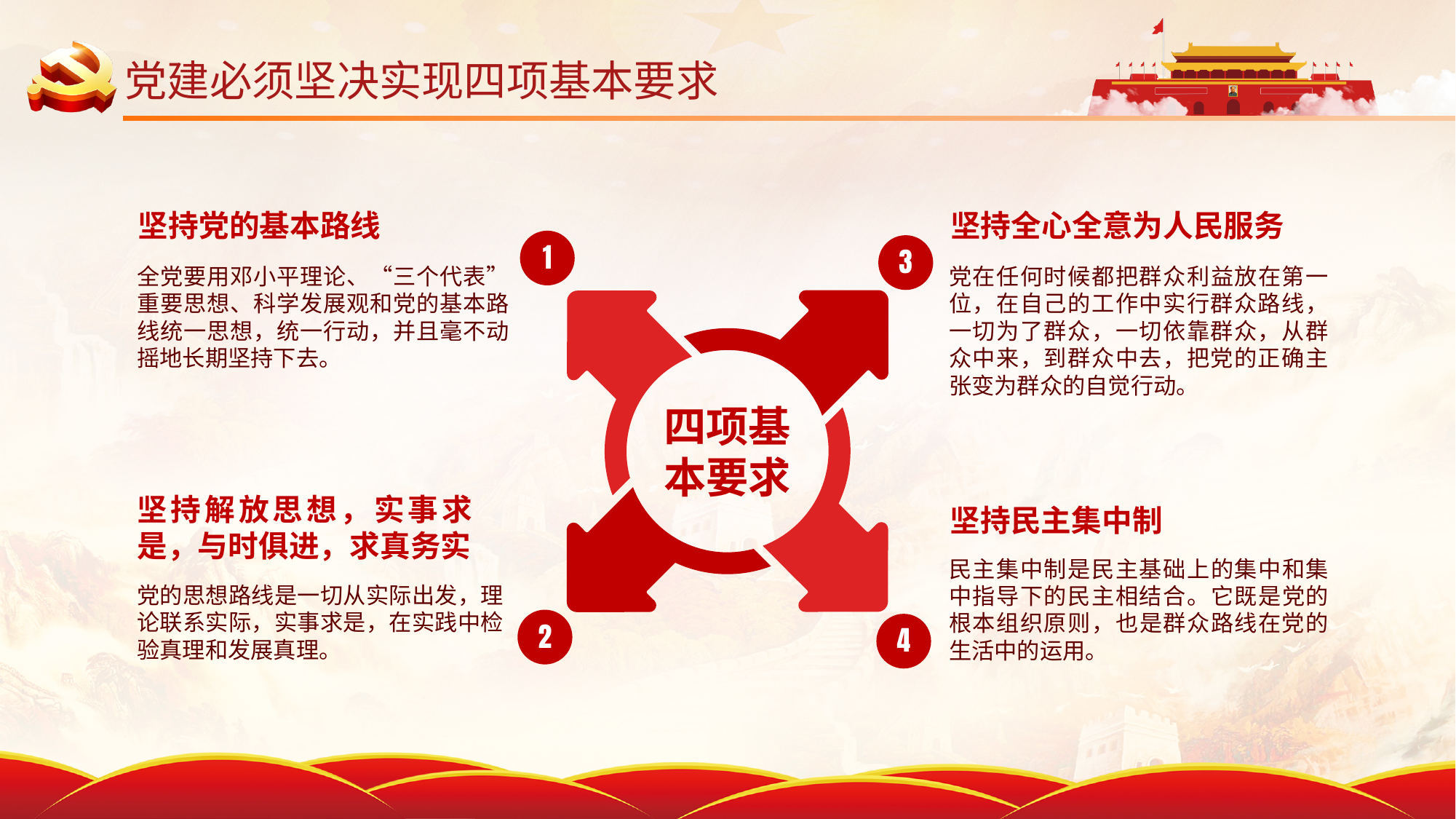

# 党建必须坚决实现四项基本要求
坚持党的基本路线
坚持全心全意为人民服务
1
3

全党要用邓小平理论、“三个代表”重要思想、科学发展观和党的基本路线统一思想，统一行动，并且毫不动摇地长期坚持下去。
党在任何时候都把群众利益放在第一位，在自己的工作中实行群众路线，一切为了群众，一切依靠群众，从群众中来，到群众中去，把党的正确主张变为群众的自觉行动。
四项基本要求
坚持解放思想，实事求是，与时俱进，求真务实
坚持民主集中制
民主集中制是民主基础上的集中和集中指导下的民主相结合。它既是党的根本组织原则，也是群众路线在党的生活中的运用。
党的思想路线是一切从实际出发，理论联系实际，实事求是，在实践中检验真理和发展真理。
2
4